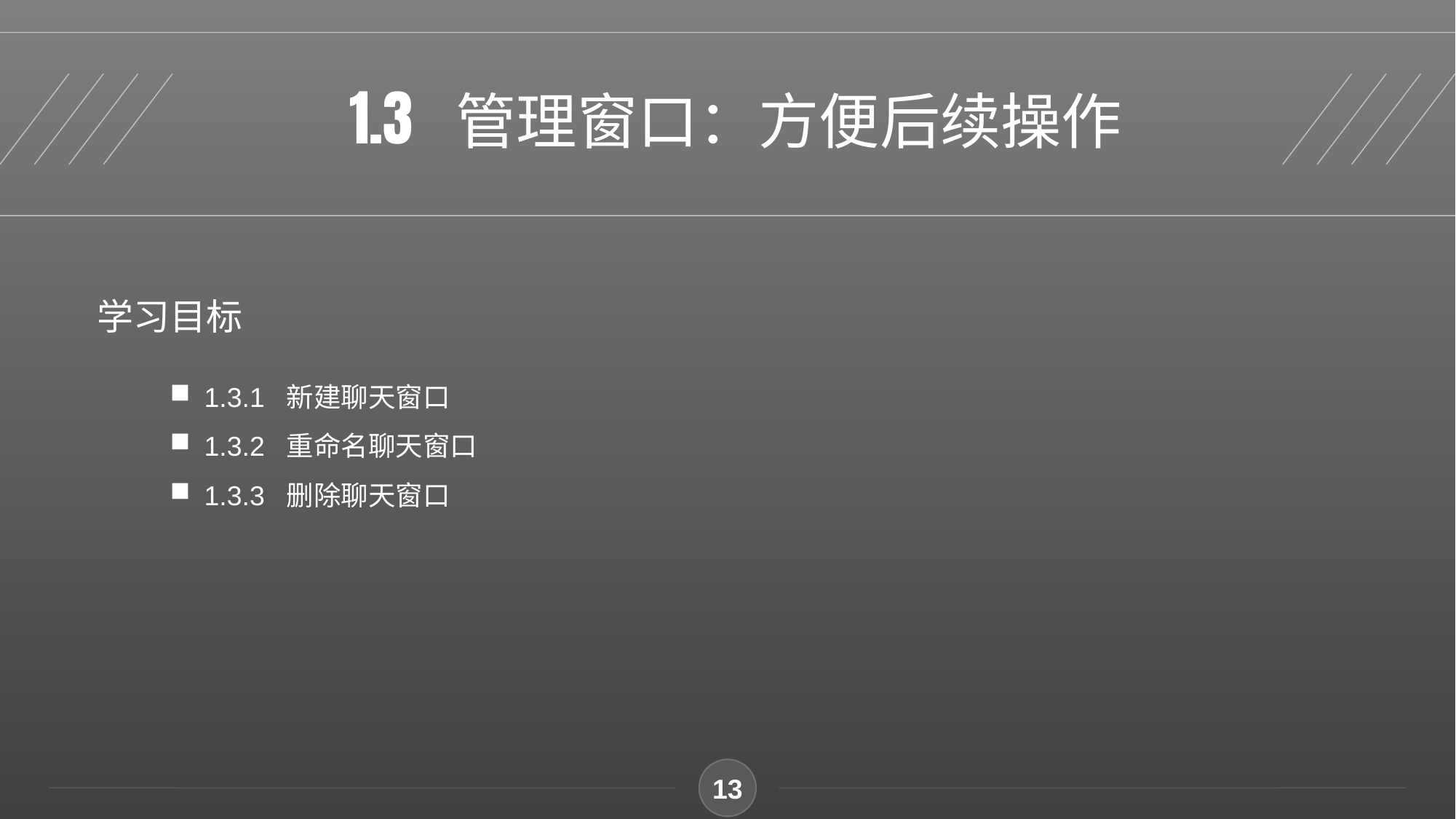

1.3  管理窗口：方便后续操作

学习目标
1.3.1  新建聊天窗口
1.3.2  重命名聊天窗口
1.3.3  删除聊天窗口